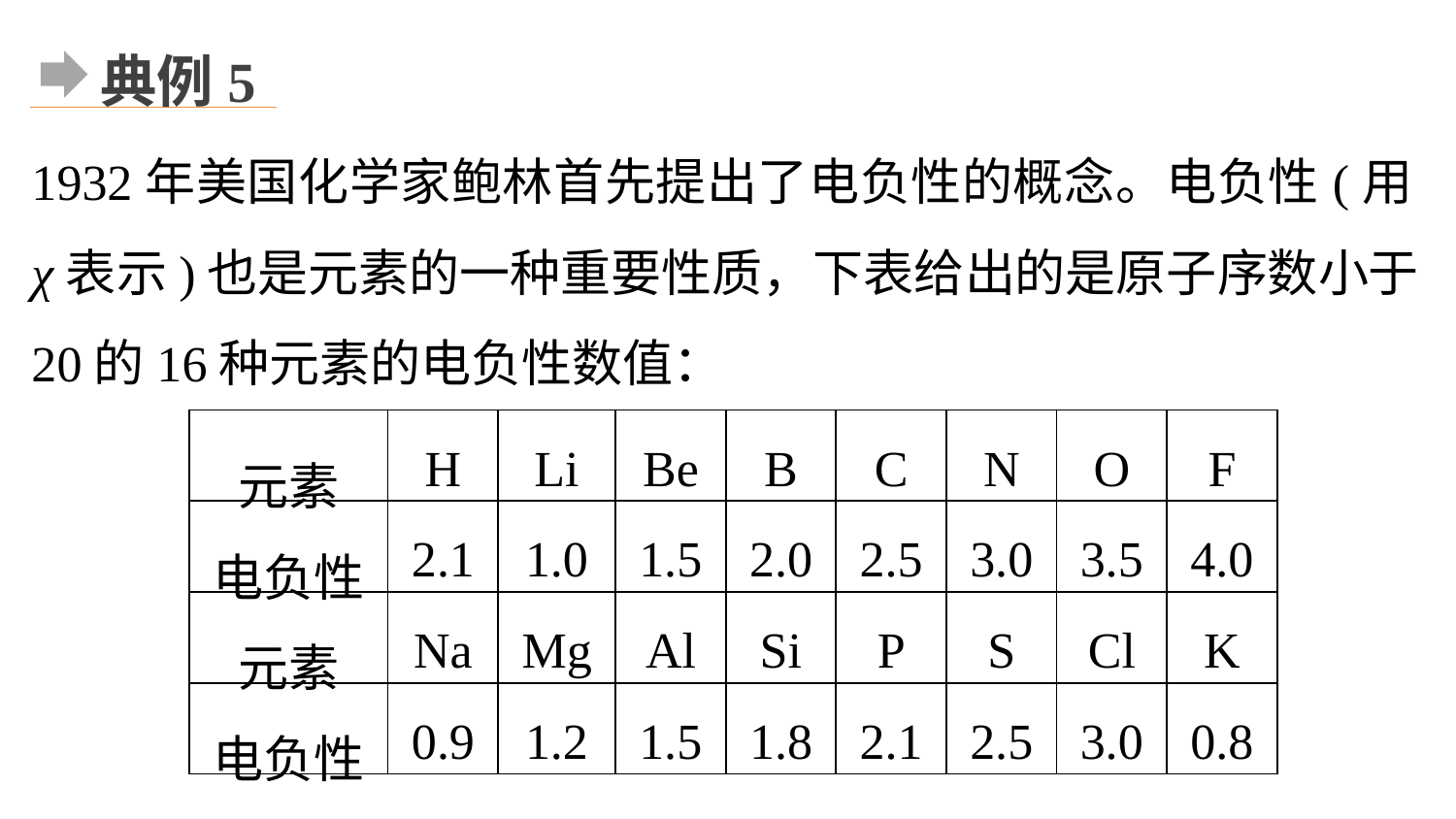

典例5

1932年美国化学家鲍林首先提出了电负性的概念。电负性(用χ表示)也是元素的一种重要性质，下表给出的是原子序数小于20的16种元素的电负性数值：
| 元素 | H | Li | Be | B | C | N | O | F |
| --- | --- | --- | --- | --- | --- | --- | --- | --- |
| 电负性 | 2.1 | 1.0 | 1.5 | 2.0 | 2.5 | 3.0 | 3.5 | 4.0 |
| 元素 | Na | Mg | Al | Si | P | S | Cl | K |
| 电负性 | 0.9 | 1.2 | 1.5 | 1.8 | 2.1 | 2.5 | 3.0 | 0.8 |